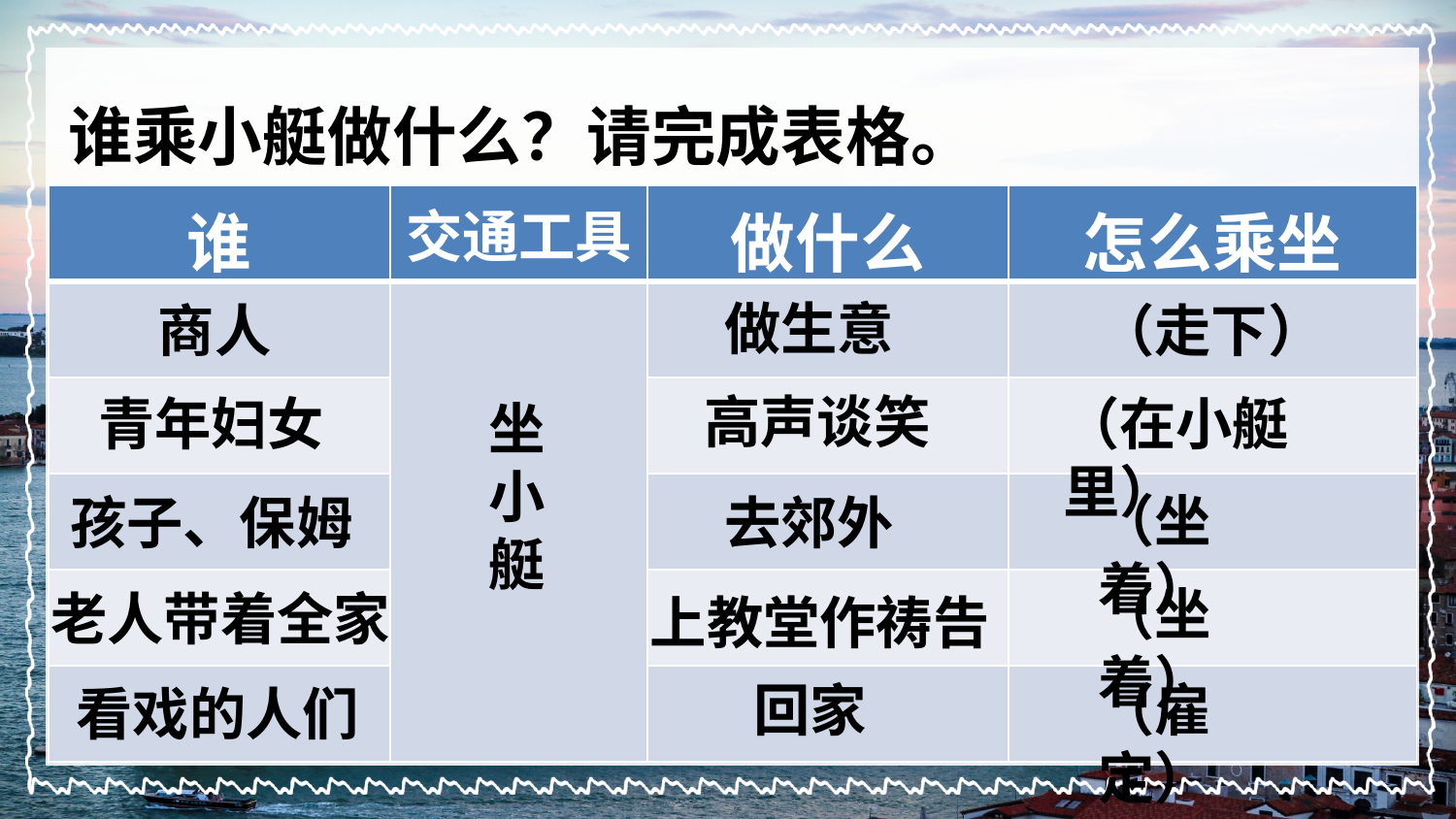

谁乘小艇做什么？请完成表格。
| 谁 | 交通工具 | 做什么 | 怎么乘坐 |
| --- | --- | --- | --- |
|  |  |  |  |
|  |  |  |  |
|  |  |  |  |
|  |  |  |  |
|  |  |  |  |
做生意
商人
（走下）
高声谈笑
青年妇女
（在小艇里）
坐小艇
（坐着）
孩子、保姆
去郊外
（坐着）
老人带着全家
上教堂作祷告
回家
（雇定）
看戏的人们